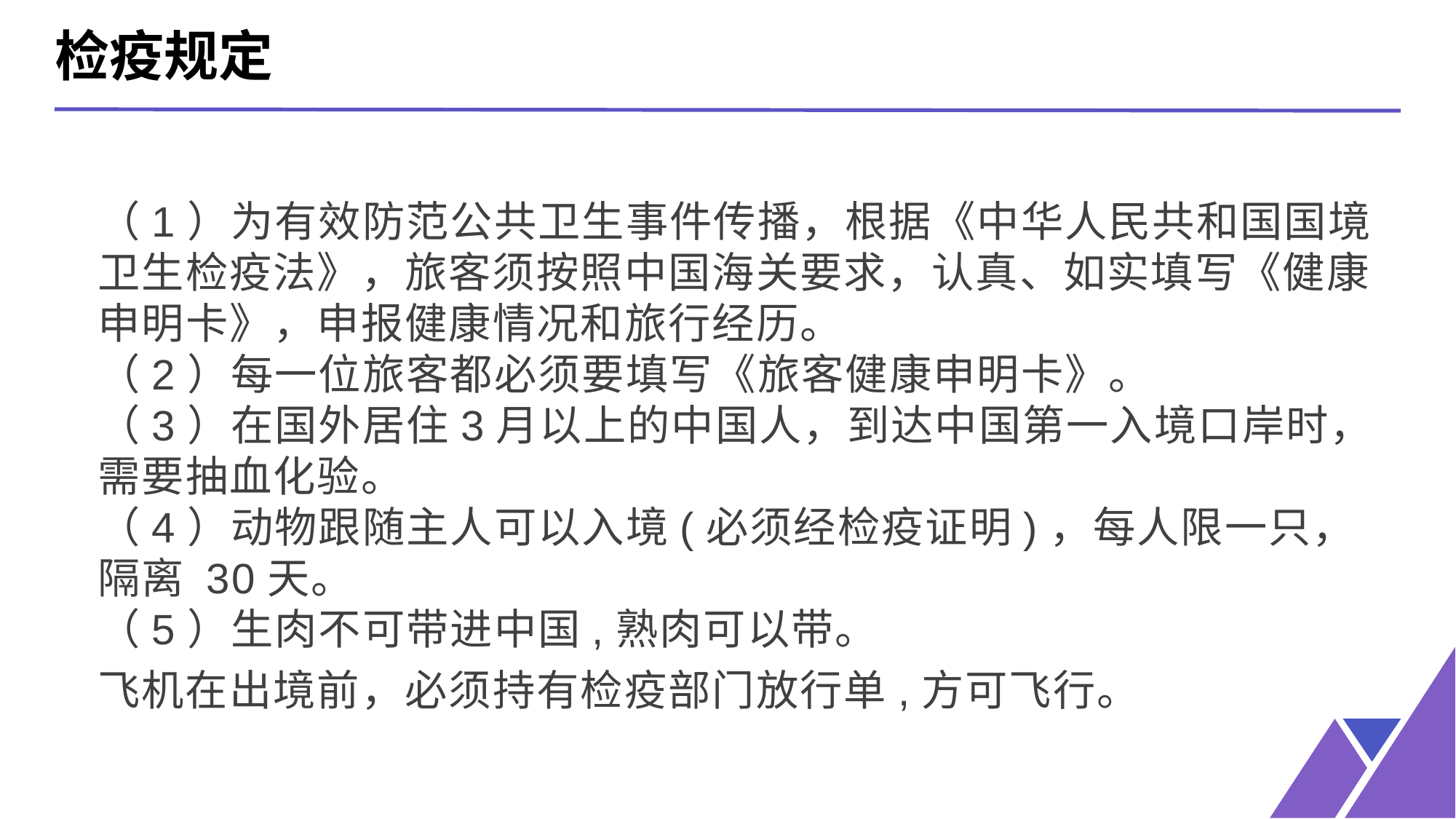

检疫规定
（1）为有效防范公共卫生事件传播，根据《中华人民共和国国境卫生检疫法》，旅客须按照中国海关要求，认真、如实填写《健康申明卡》，申报健康情况和旅行经历。
（2）每一位旅客都必须要填写《旅客健康申明卡》。
（3）在国外居住3月以上的中国人，到达中国第一入境口岸时，需要抽血化验。
（4）动物跟随主人可以入境(必须经检疫证明)，每人限一只，隔离 30天。
（5）生肉不可带进中国,熟肉可以带。
飞机在出境前，必须持有检疫部门放行单,方可飞行。